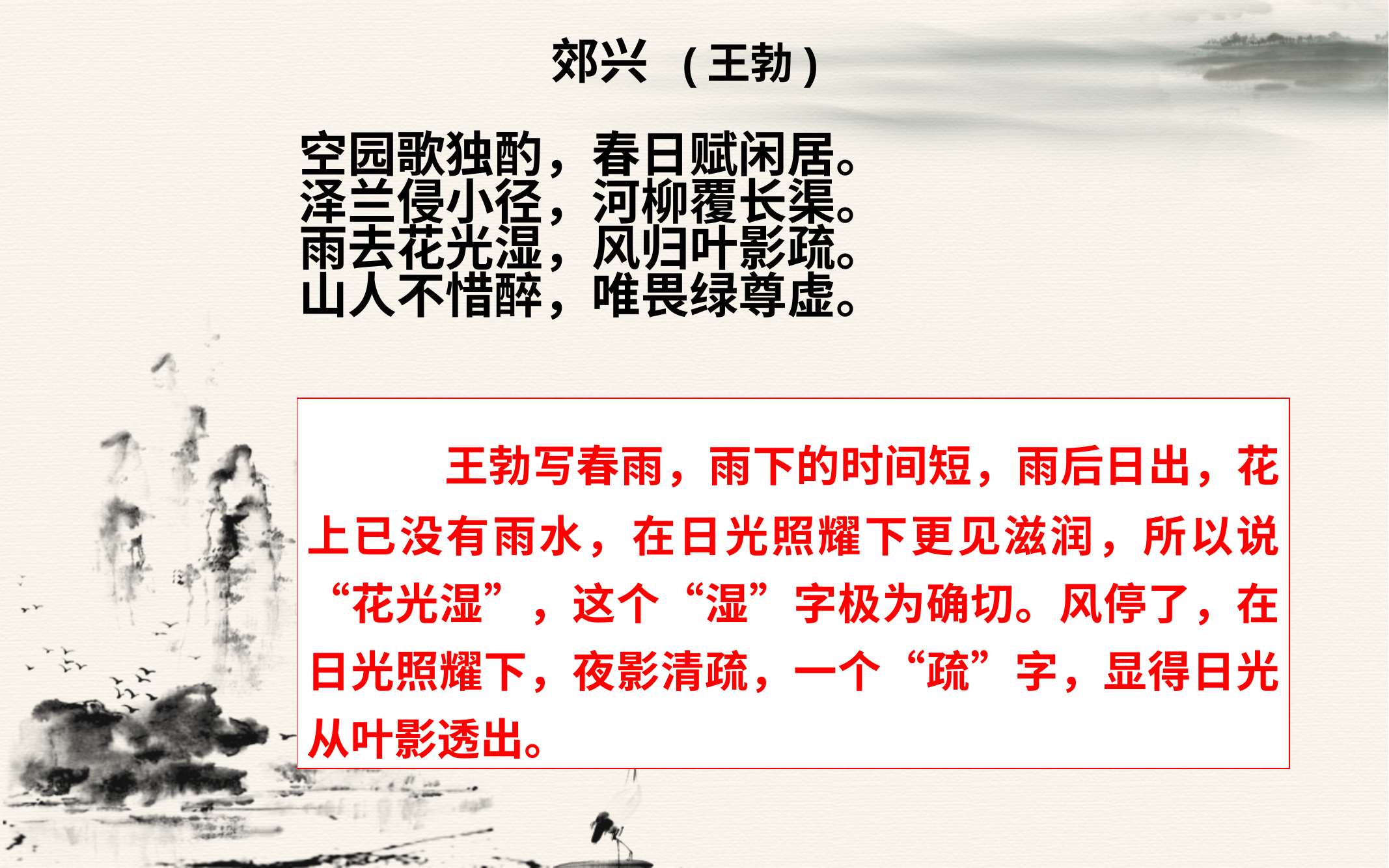

郊兴  (王勃)

           空园歌独酌，春日赋闲居。
           泽兰侵小径，河柳覆长渠。
           雨去花光湿，风归叶影疏。
           山人不惜醉，唯畏绿尊虚。
         王勃写春雨，雨下的时间短，雨后日出，花上已没有雨水，在日光照耀下更见滋润，所以说“花光湿”，这个“湿”字极为确切。风停了，在日光照耀下，夜影清疏，一个“疏”字，显得日光从叶影透出。